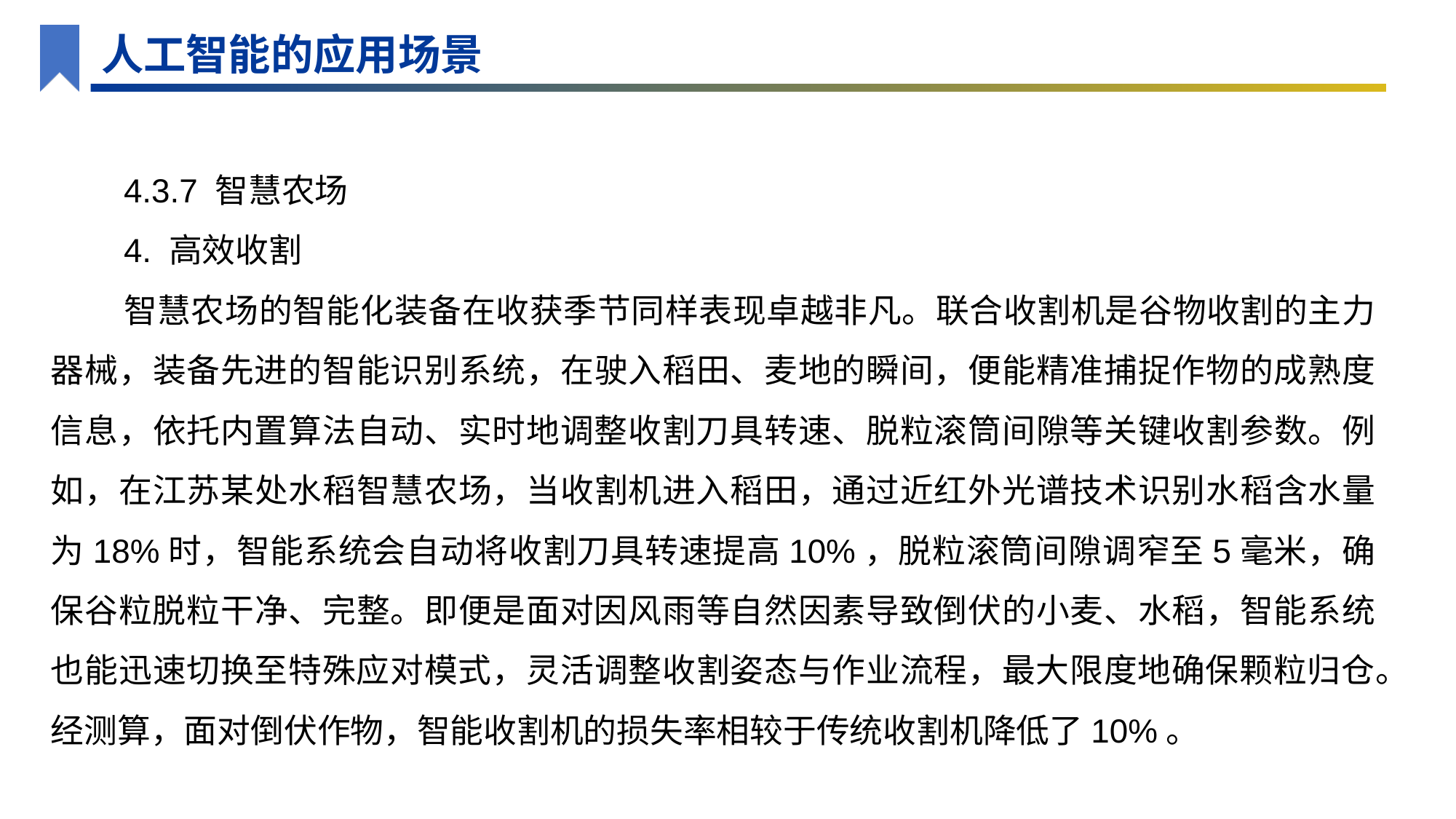

人工智能的应用场景
4.3.7 智慧农场
4. 高效收割
智慧农场的智能化装备在收获季节同样表现卓越非凡。联合收割机是谷物收割的主力器械，装备先进的智能识别系统，在驶入稻田、麦地的瞬间，便能精准捕捉作物的成熟度信息，依托内置算法自动、实时地调整收割刀具转速、脱粒滚筒间隙等关键收割参数。例如，在江苏某处水稻智慧农场，当收割机进入稻田，通过近红外光谱技术识别水稻含水量为18%时，智能系统会自动将收割刀具转速提高10%，脱粒滚筒间隙调窄至5毫米，确保谷粒脱粒干净、完整。即便是面对因风雨等自然因素导致倒伏的小麦、水稻，智能系统也能迅速切换至特殊应对模式，灵活调整收割姿态与作业流程，最大限度地确保颗粒归仓。经测算，面对倒伏作物，智能收割机的损失率相较于传统收割机降低了10%。